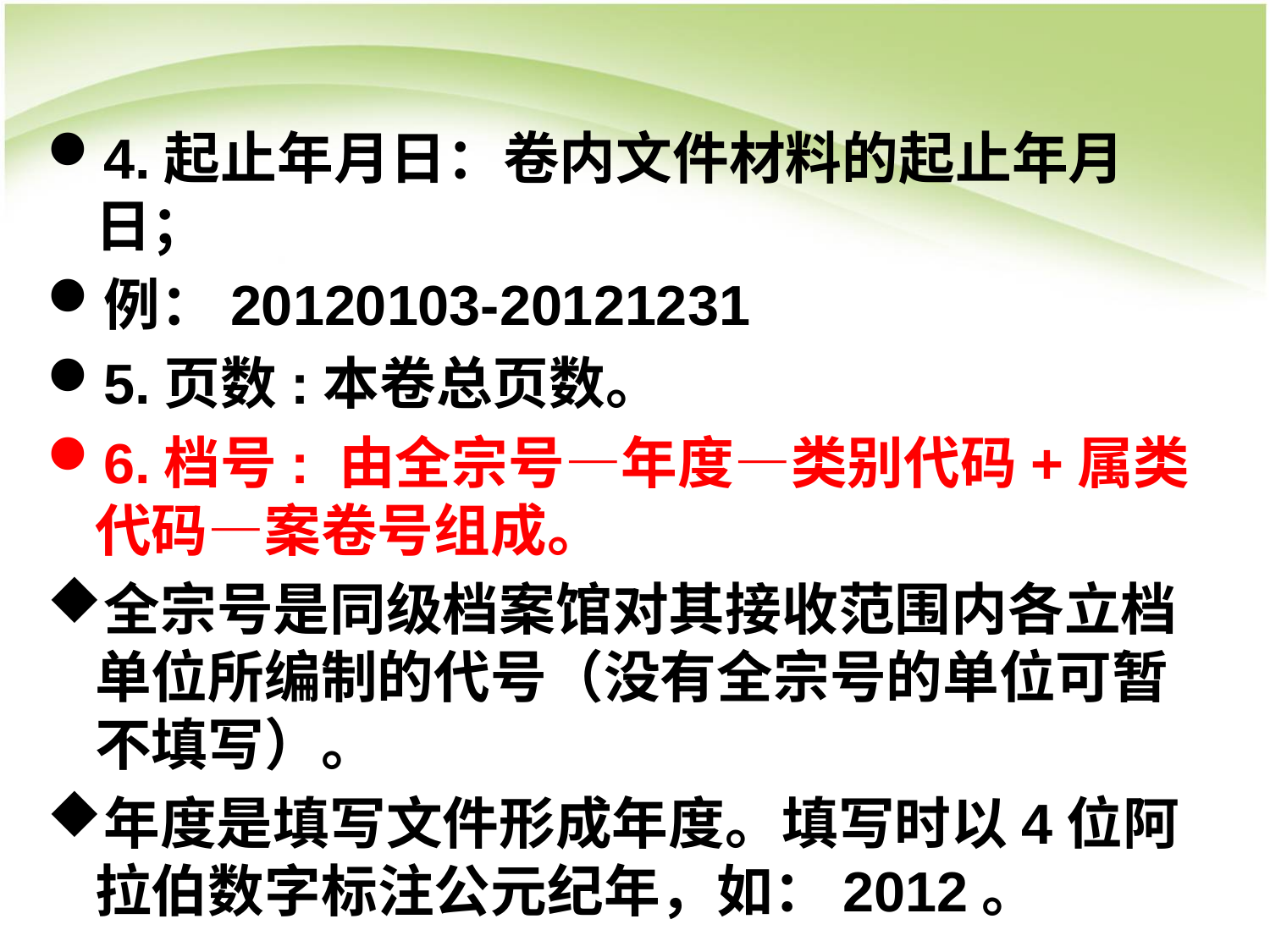

#
4.起止年月日：卷内文件材料的起止年月日；
例：20120103-20121231
5.页数:本卷总页数。
6.档号: 由全宗号—年度—类别代码+属类代码—案卷号组成。
全宗号是同级档案馆对其接收范围内各立档单位所编制的代号（没有全宗号的单位可暂不填写）。
年度是填写文件形成年度。填写时以4位阿拉伯数字标注公元纪年，如：2012。